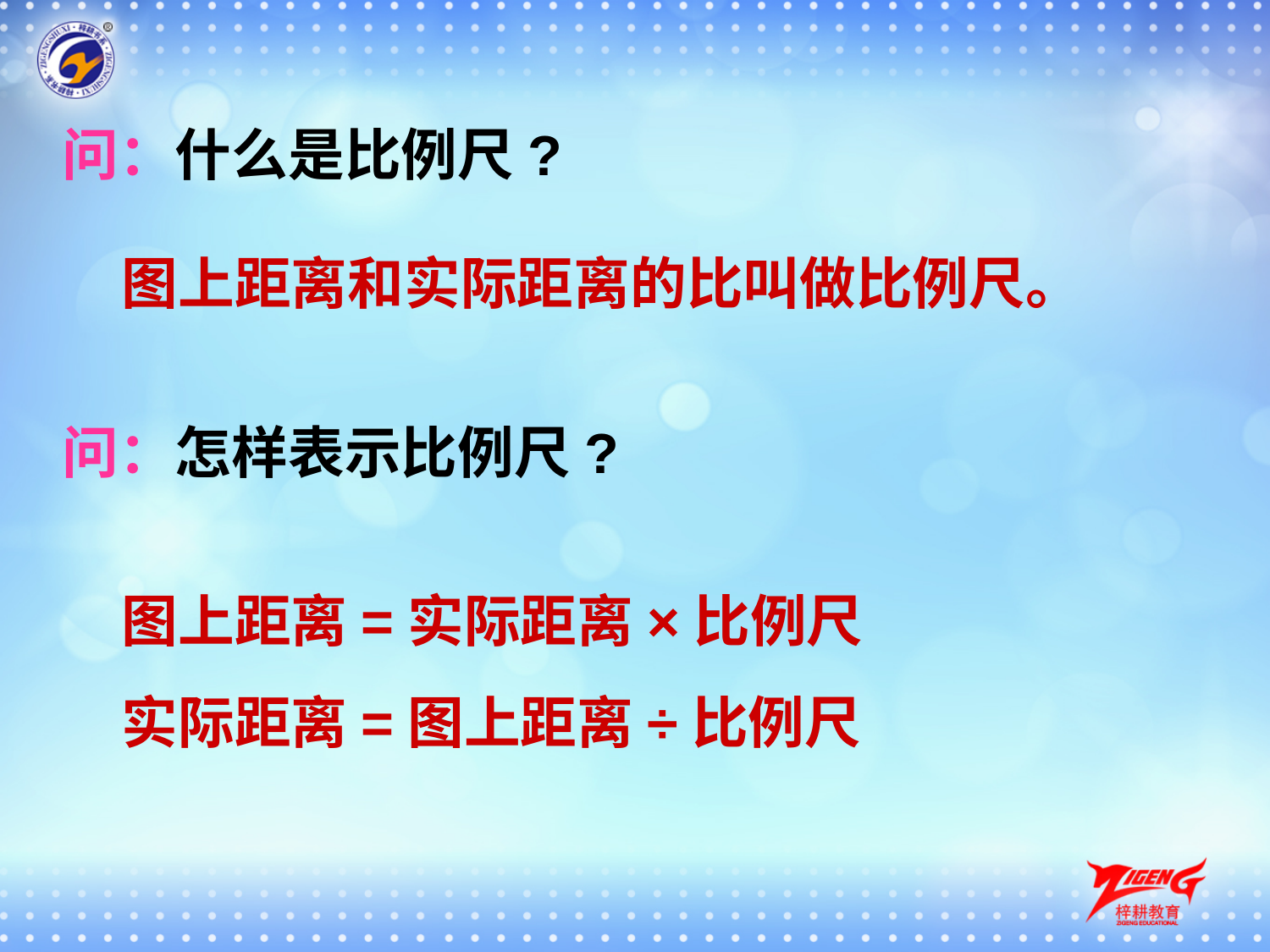

问：什么是比例尺?
图上距离和实际距离的比叫做比例尺。
问：怎样表示比例尺?
图上距离=实际距离×比例尺
实际距离=图上距离÷比例尺